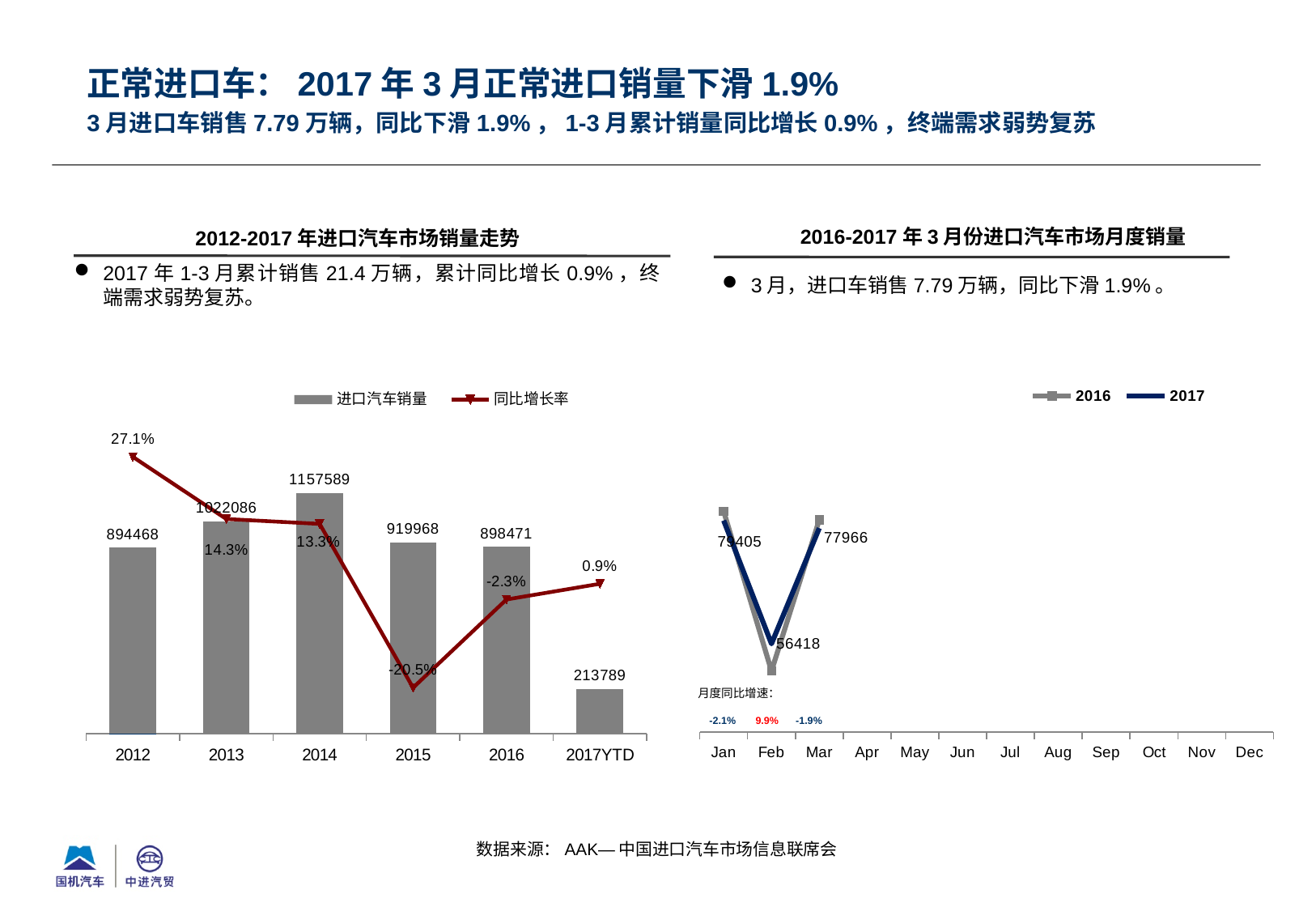

正常进口车：2017年3月正常进口销量下滑1.9%
# 3月进口车销售7.79万辆，同比下滑1.9%，1-3月累计销量同比增长0.9%，终端需求弱势复苏
2012-2017年进口汽车市场销量走势
2016-2017年3月份进口汽车市场月度销量
2017年1-3月累计销售21.4万辆，累计同比增长0.9%，终端需求弱势复苏。

3月，进口车销售7.79万辆，同比下滑1.9%。

### Chart

| Category | 2016 | 2017 |
|---|---|---|
| Jan | 81118.0 | 79405.0 |
| Feb | 51348.0 | 56418.0 |
| Mar | 79502.0 | 77966.0 |
| Apr | None | None |
| May | None | None |
| Jun | None | None |
| Jul | None | None |
| Aug | None | None |
| Sep | None | None |
| Oct | None | None |
| Nov | None | None |
| Dec | None | None |

[unsupported chart]

月度同比增速：

    -2.1%       9.9%      -1.9%
数据来源：AAK—中国进口汽车市场信息联席会